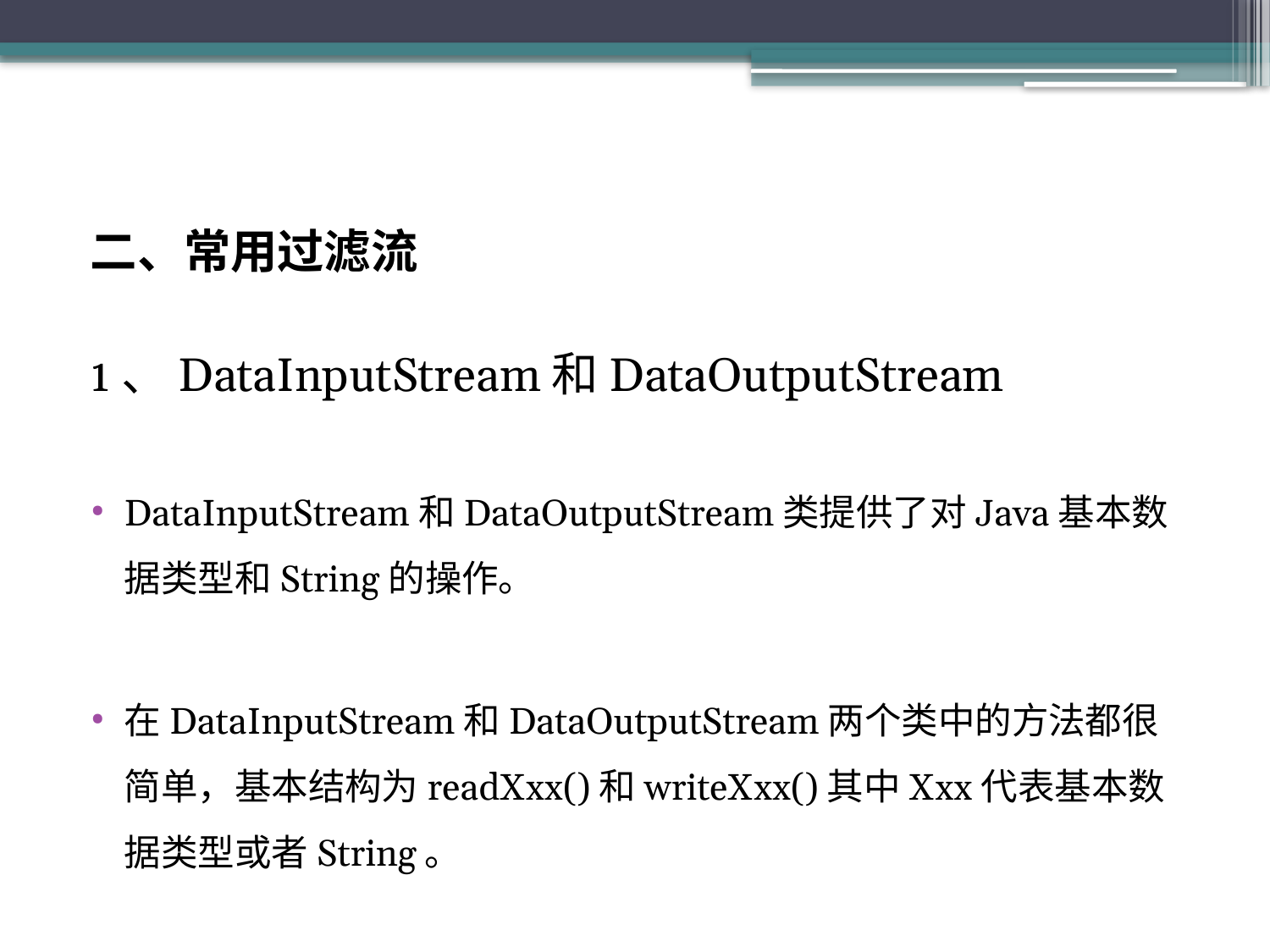

#
二、常用过滤流

1、DataInputStream和DataOutputStream

DataInputStream和DataOutputStream类提供了对Java基本数据类型和String的操作。

在DataInputStream和DataOutputStream两个类中的方法都很简单，基本结构为readXxx()和writeXxx()其中Xxx代表基本数据类型或者String。